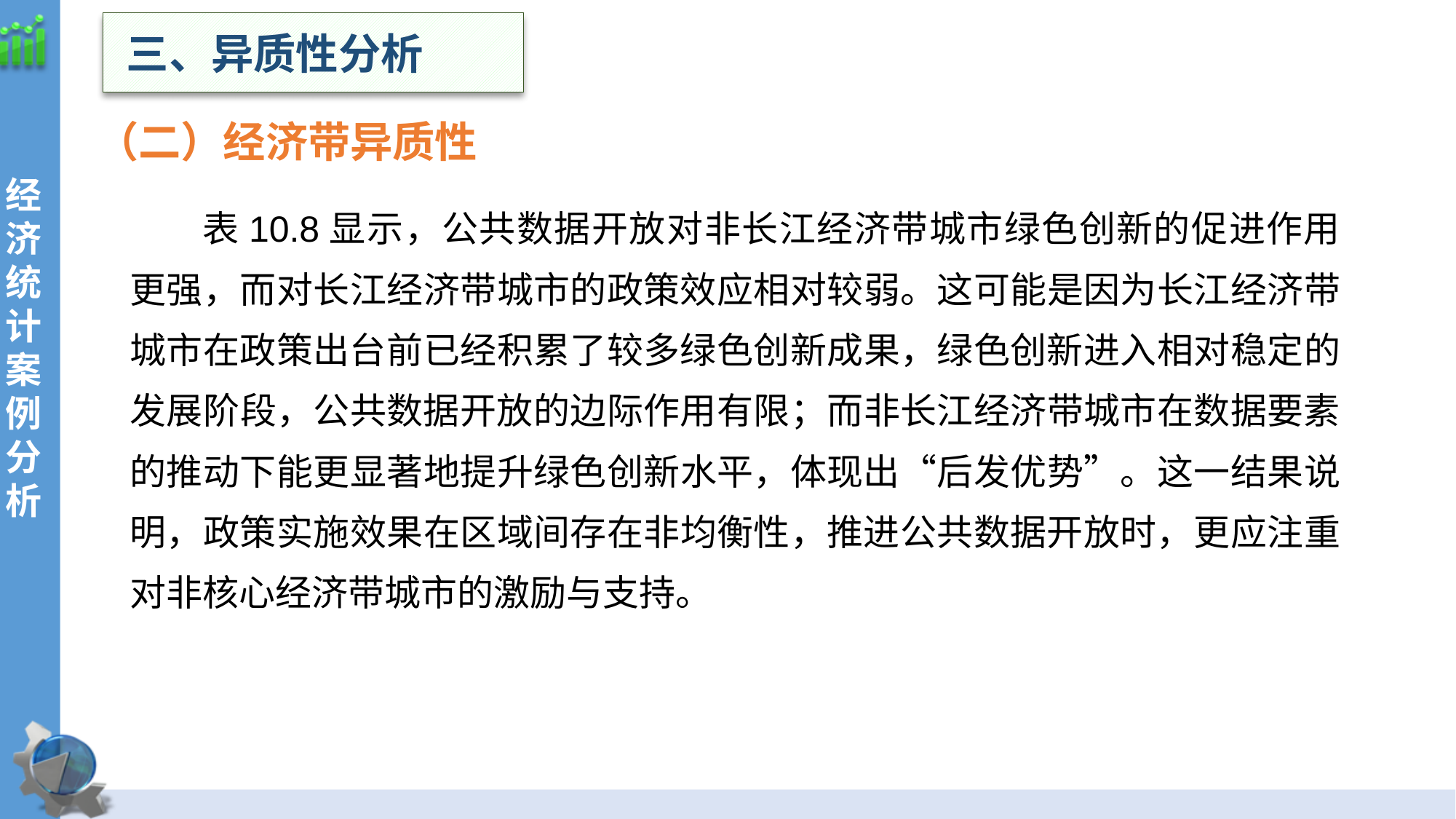

三、异质性分析
（二）经济带异质性

经
济统计案例分析

表10.8显示，公共数据开放对非长江经济带城市绿色创新的促进作用更强，而对长江经济带城市的政策效应相对较弱。这可能是因为长江经济带城市在政策出台前已经积累了较多绿色创新成果，绿色创新进入相对稳定的发展阶段，公共数据开放的边际作用有限；而非长江经济带城市在数据要素的推动下能更显著地提升绿色创新水平，体现出“后发优势”。这一结果说明，政策实施效果在区域间存在非均衡性，推进公共数据开放时，更应注重对非核心经济带城市的激励与支持。